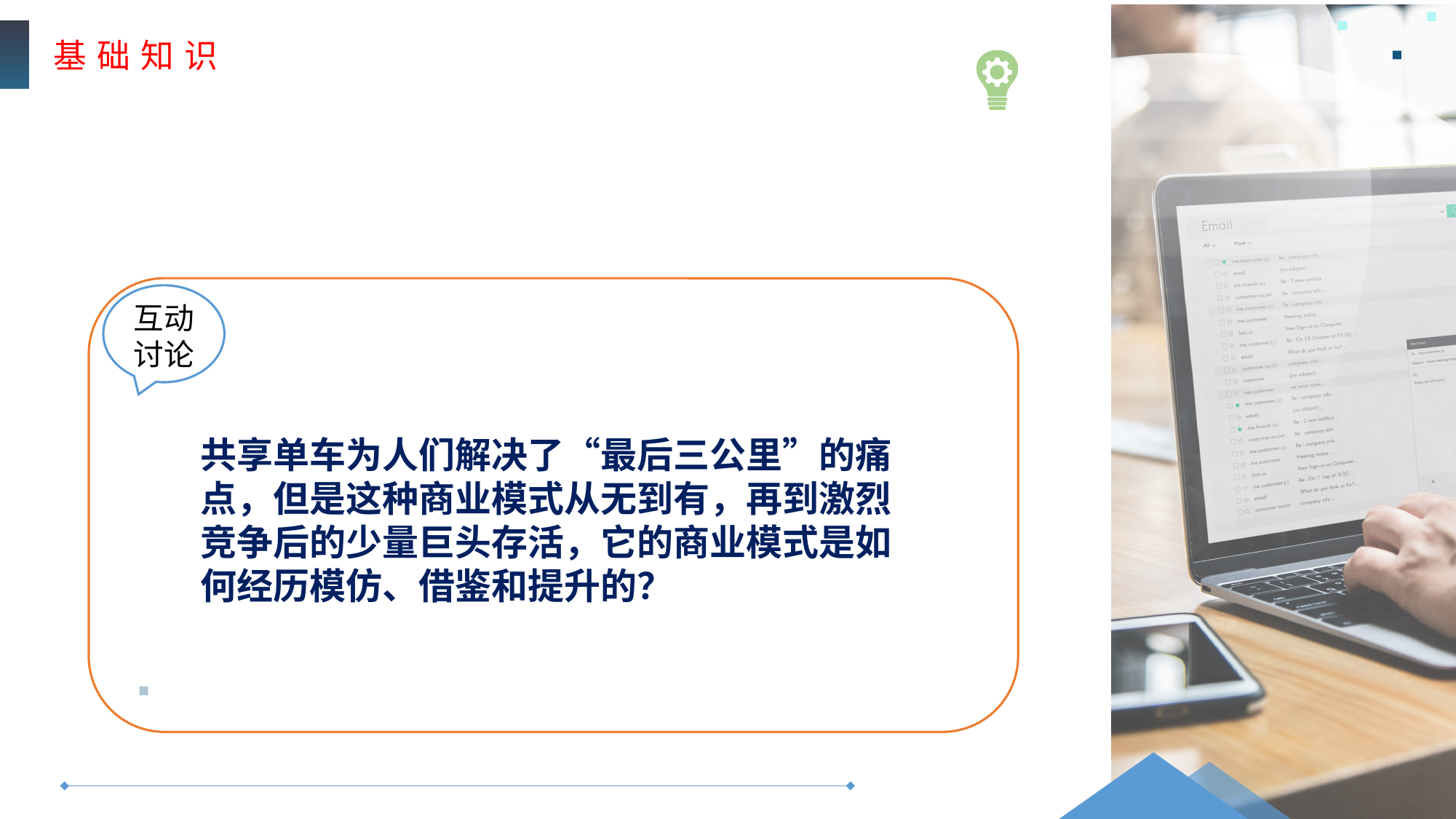

基 础 知 识

互动
讨论
共享单车为人们解决了“最后三公里”的痛点，但是这种商业模式从无到有，再到激烈竞争后的少量巨头存活，它的商业模式是如何经历模仿、借鉴和提升的？